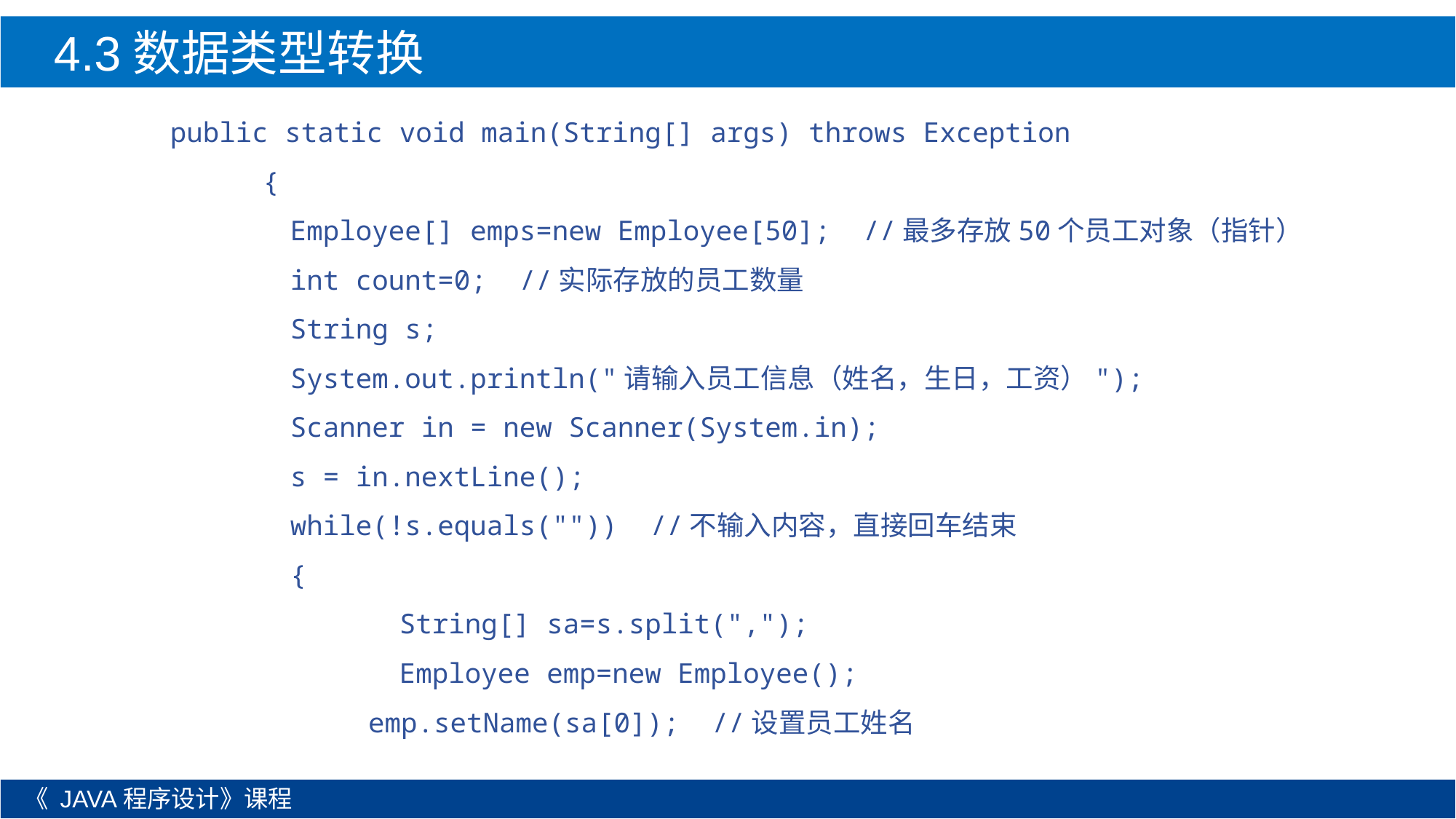

4.3数据类型转换
      public static void main(String[] args) throws Exception
	     {
		Employee[] emps=new Employee[50];  //最多存放50个员工对象（指针）
		int count=0;  //实际存放的员工数量
		String s;
		System.out.println("请输入员工信息（姓名，生日，工资）");
		Scanner in = new Scanner(System.in);
		s = in.nextLine();
		while(!s.equals(""))  //不输入内容，直接回车结束
		{
			String[] sa=s.split(",");
			Employee emp=new Employee();
emp.setName(sa[0]);  //设置员工姓名
《 JAVA程序设计》课程